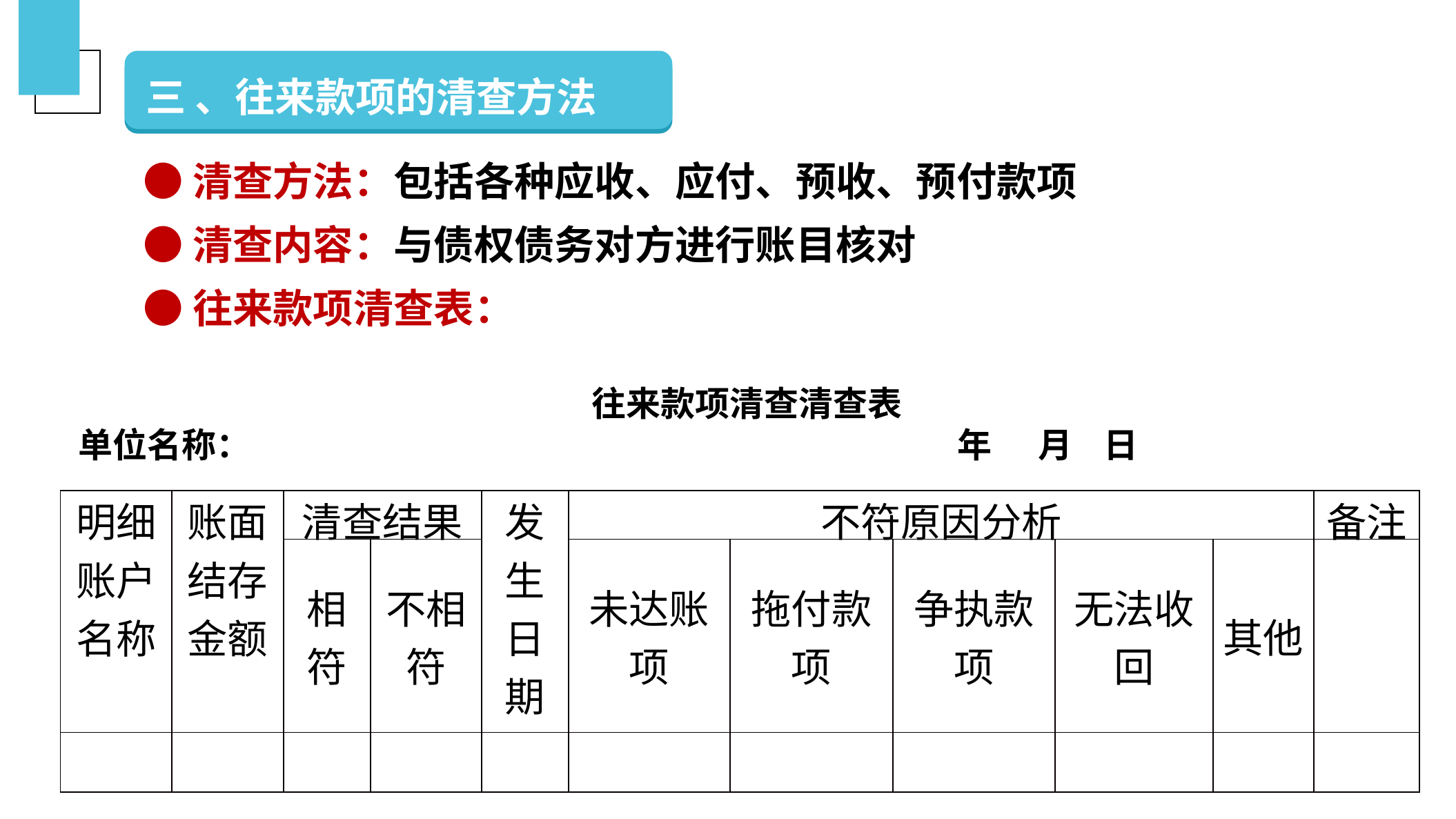

三 、往来款项的清查方法
●清查方法：包括各种应收、应付、预收、预付款项
●清查内容：与债权债务对方进行账目核对
●往来款项清查表：

往来款项清查清查表
单位名称：                                                                                           年      月    日
| 明细账户名称 | 账面结存金额 | 清查结果 |  | 发生日期 | 不符原因分析 |  |  |  |  | 备注 |
| --- | --- | --- | --- | --- | --- | --- | --- | --- | --- | --- |
|  |  | 相符 | 不相符 |  | 未达账项 | 拖付款项 | 争执款项 | 无法收回 | 其他 |  |
|  |  |  |  |  |  |  |  |  |  |  |